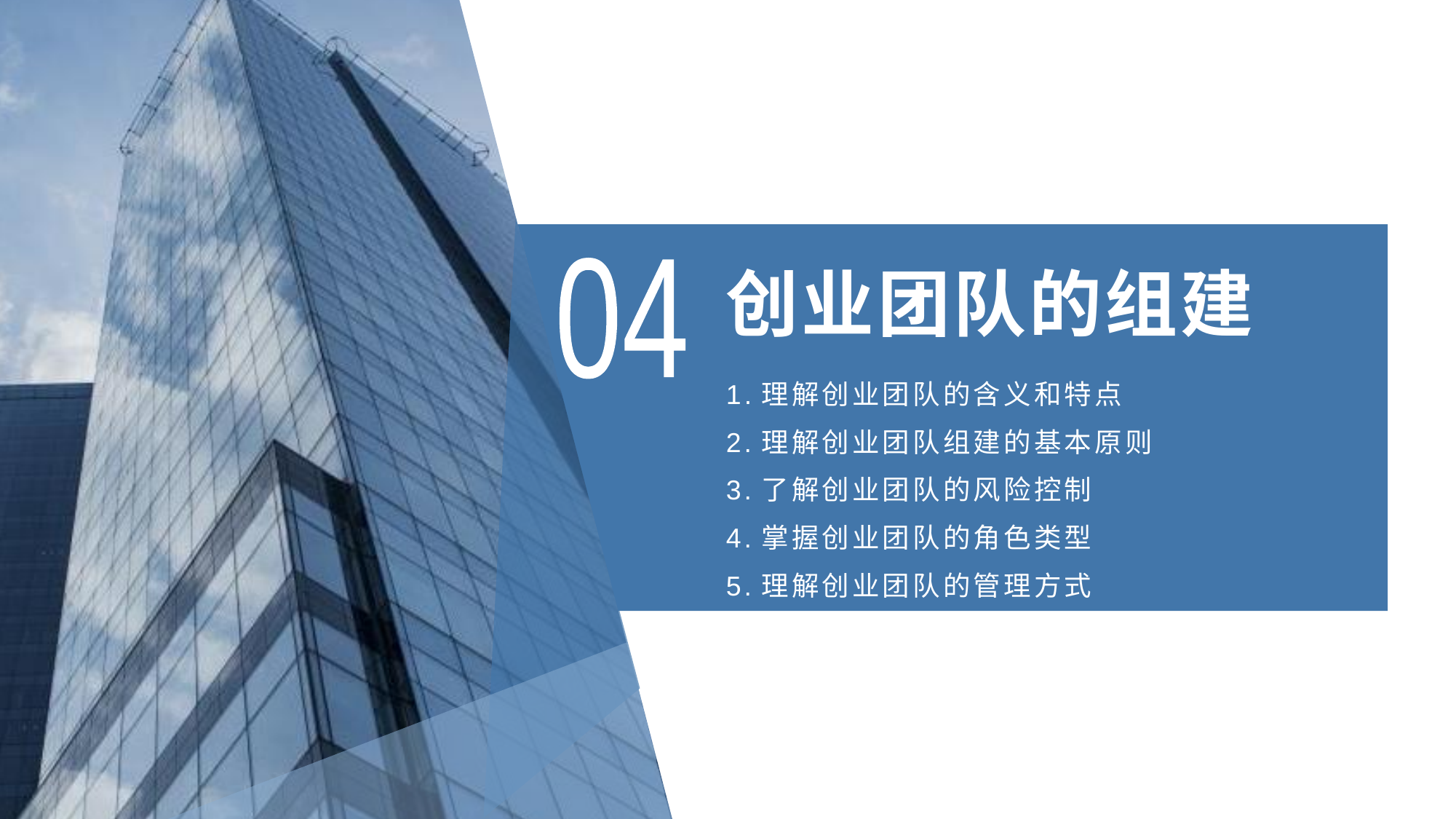

# 创业团队的组建
04
1.理解创业团队的含义和特点
2.理解创业团队组建的基本原则
3.了解创业团队的风险控制
4.掌握创业团队的角色类型
5.理解创业团队的管理方式